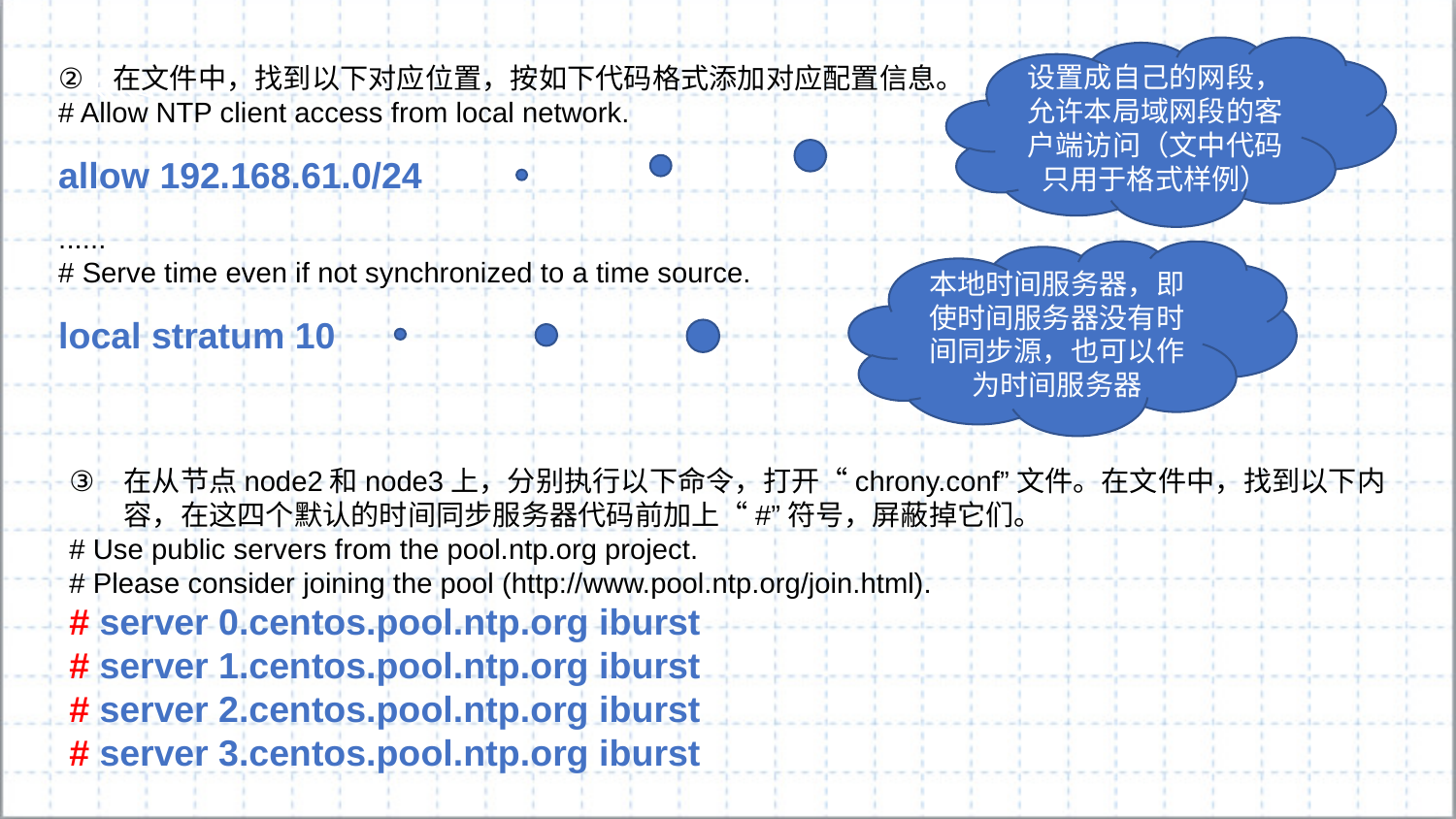

设置成自己的网段，允许本局域网段的客户端访问（文中代码只用于格式样例）
在文件中，找到以下对应位置，按如下代码格式添加对应配置信息。
# Allow NTP client access from local network.
allow 192.168.61.0/24
......
# Serve time even if not synchronized to a time source.
local stratum 10
本地时间服务器，即使时间服务器没有时间同步源，也可以作为时间服务器
在从节点node2和node3上，分别执行以下命令，打开“chrony.conf”文件。在文件中，找到以下内容，在这四个默认的时间同步服务器代码前加上“#”符号，屏蔽掉它们。
# Use public servers from the pool.ntp.org project.
# Please consider joining the pool (http://www.pool.ntp.org/join.html).
# server 0.centos.pool.ntp.org iburst
# server 1.centos.pool.ntp.org iburst
# server 2.centos.pool.ntp.org iburst
# server 3.centos.pool.ntp.org iburst